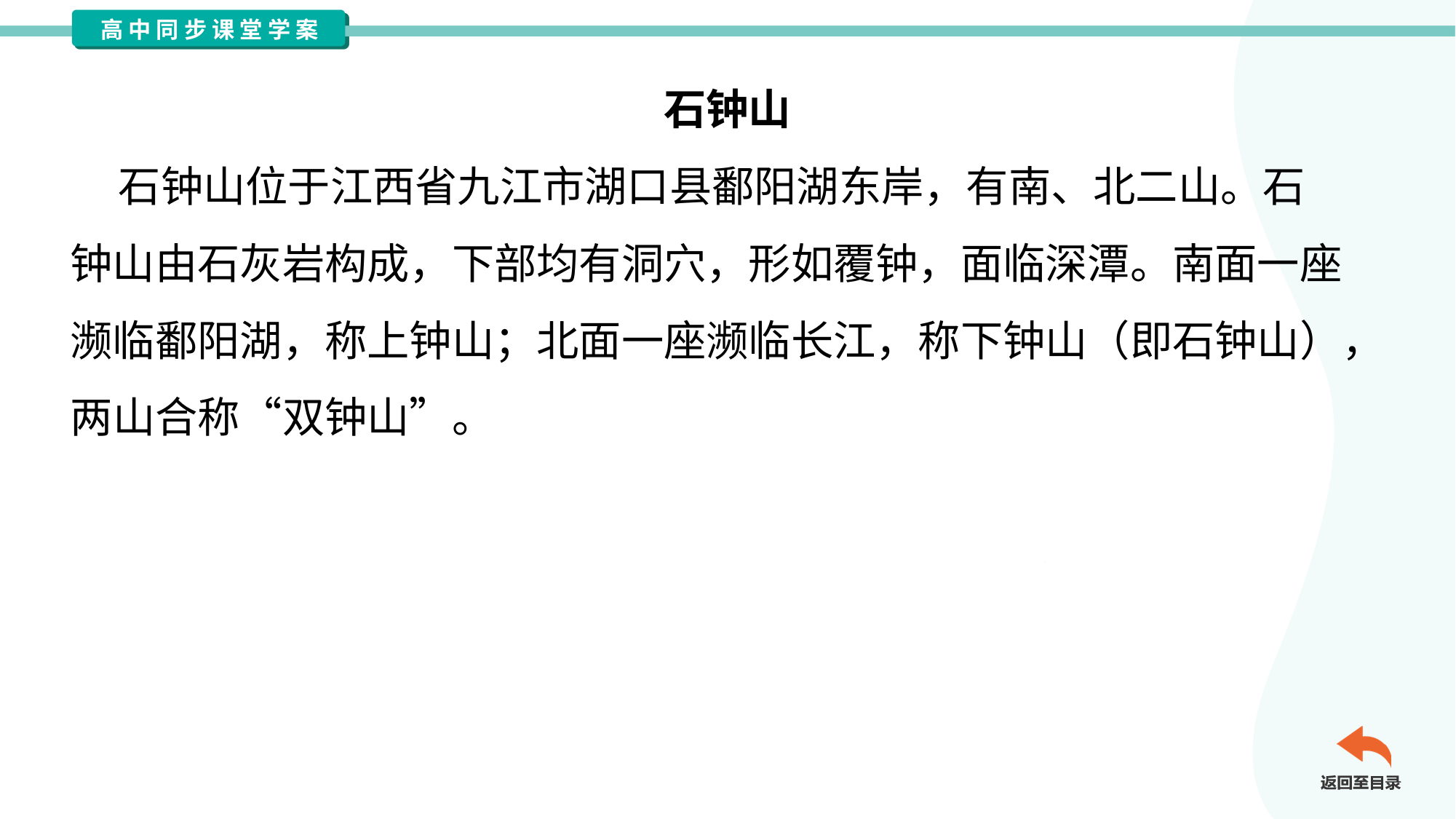

石钟山
    石钟山位于江西省九江市湖口县鄱阳湖东岸，有南、北二山。石
钟山由石灰岩构成，下部均有洞穴，形如覆钟，面临深潭。南面一座
濒临鄱阳湖，称上钟山；北面一座濒临长江，称下钟山（即石钟山），
两山合称“双钟山”。